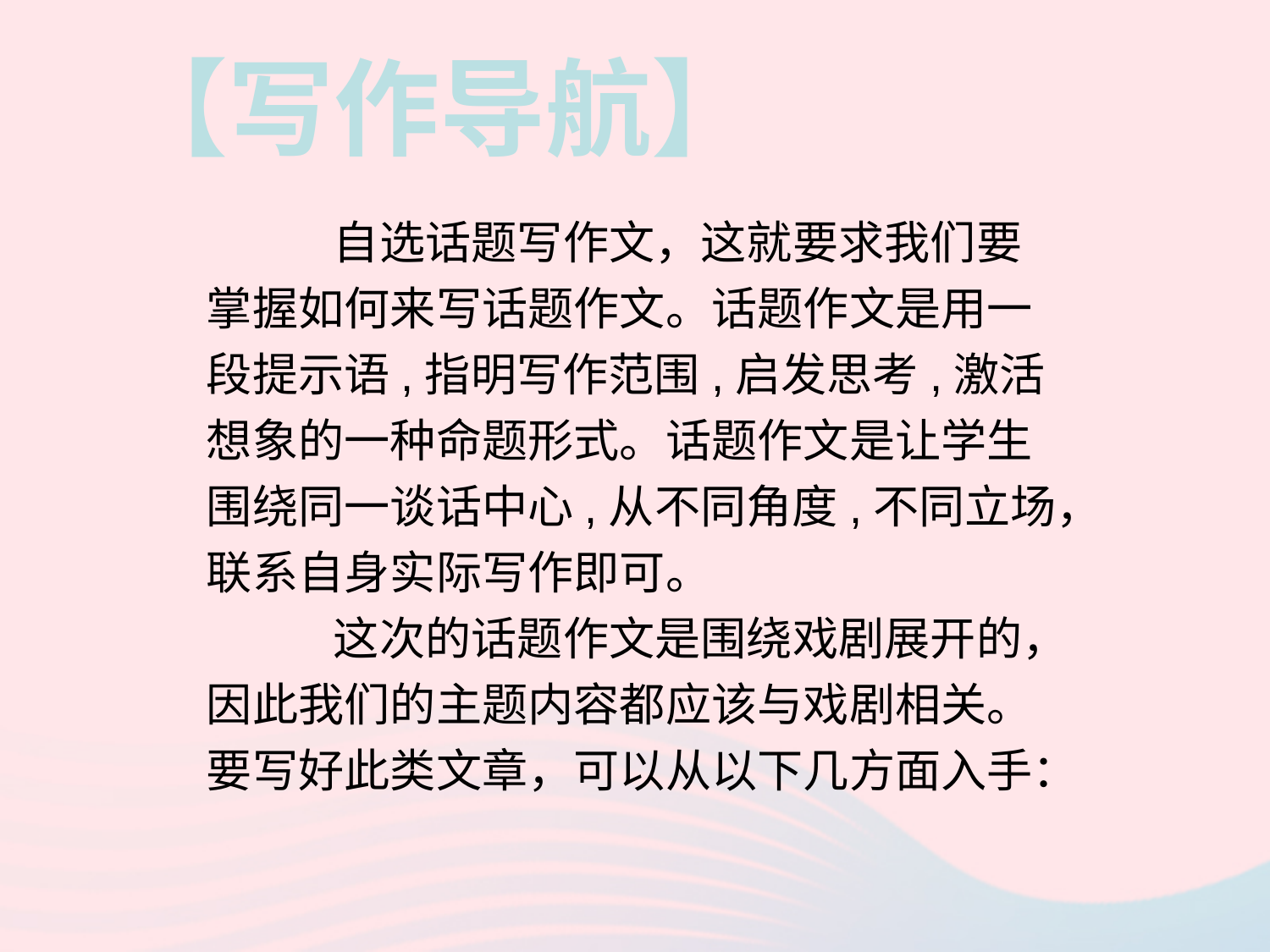

【写作导航】
	自选话题写作文，这就要求我们要掌握如何来写话题作文。话题作文是用一段提示语,指明写作范围,启发思考,激活想象的一种命题形式。话题作文是让学生围绕同一谈话中心,从不同角度,不同立场，联系自身实际写作即可。
	这次的话题作文是围绕戏剧展开的，因此我们的主题内容都应该与戏剧相关。要写好此类文章，可以从以下几方面入手：